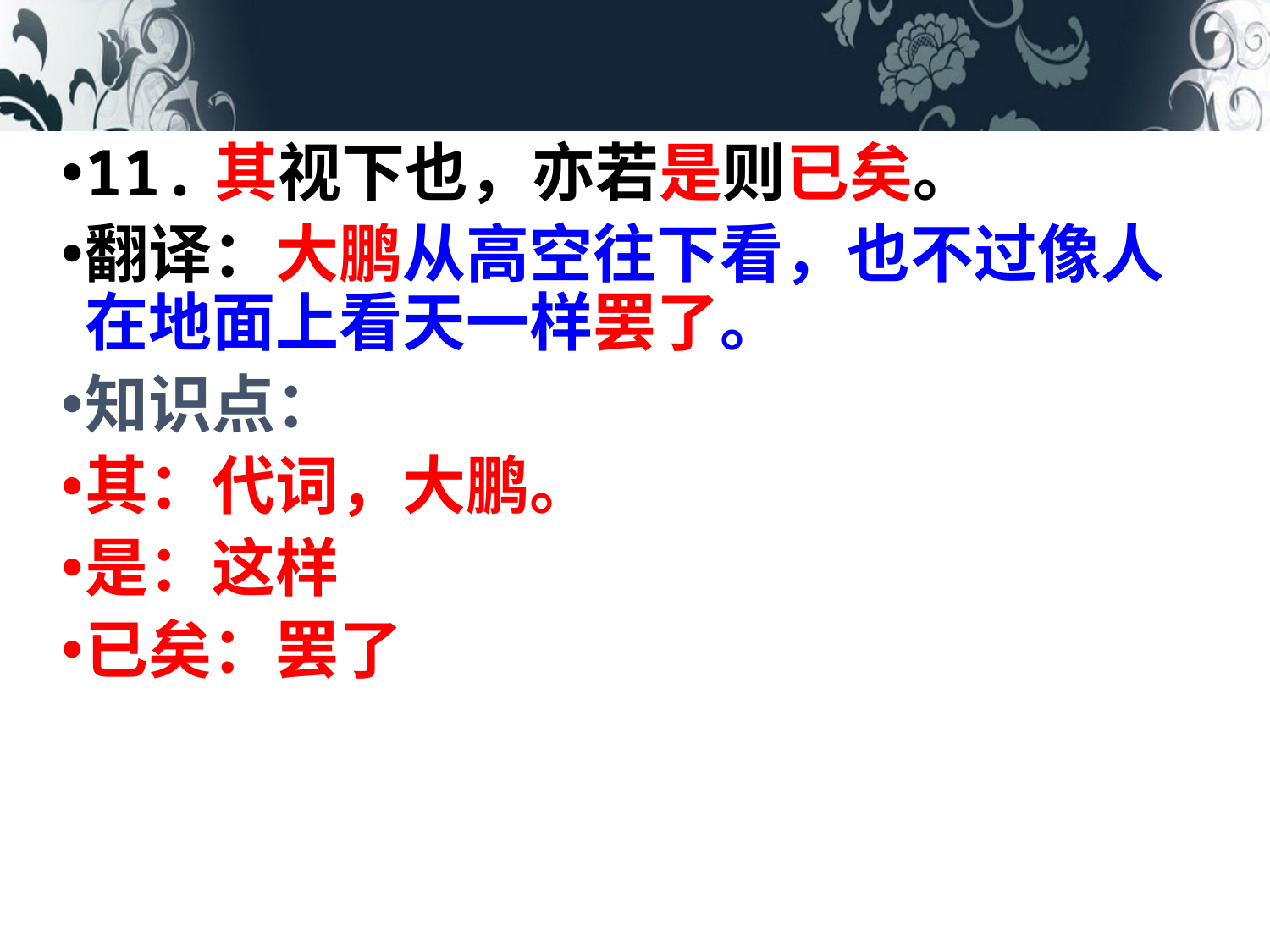

11.其视下也，亦若是则已矣。
翻译：大鹏从高空往下看，也不过像人在地面上看天一样罢了。
知识点：
其：代词，大鹏。
是：这样
已矣：罢了